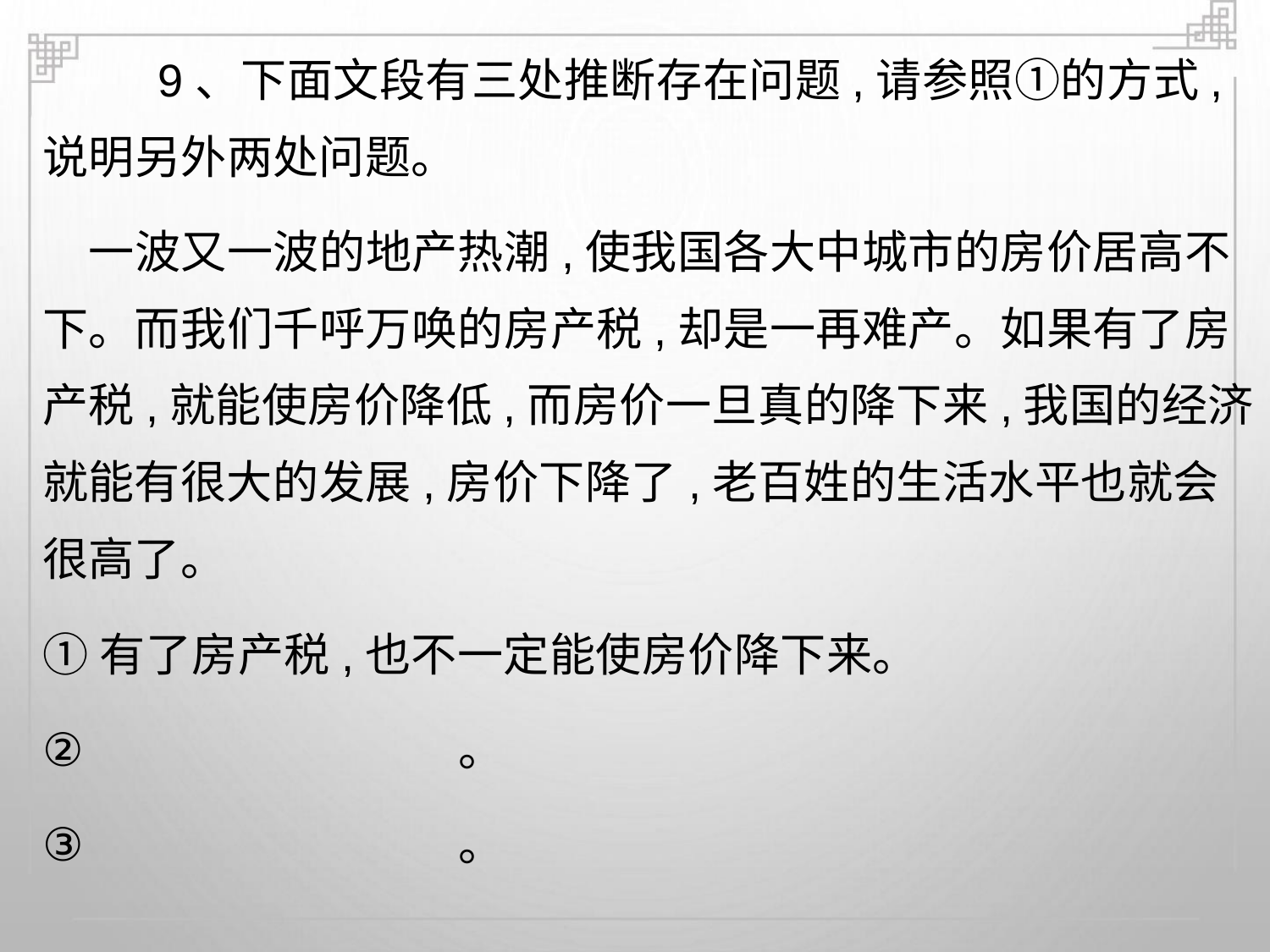

9、下面文段有三处推断存在问题,请参照①的方式,
说明另外两处问题。
一波又一波的地产热潮,使我国各大中城市的房价居高不
下。而我们千呼万唤的房产税,却是一再难产。如果有了房
产税,就能使房价降低,而房价一旦真的降下来,我国的经济
就能有很大的发展,房价下降了,老百姓的生活水平也就会
很高了。
①有了房产税,也不一定能使房价降下来。
②
③
。
。